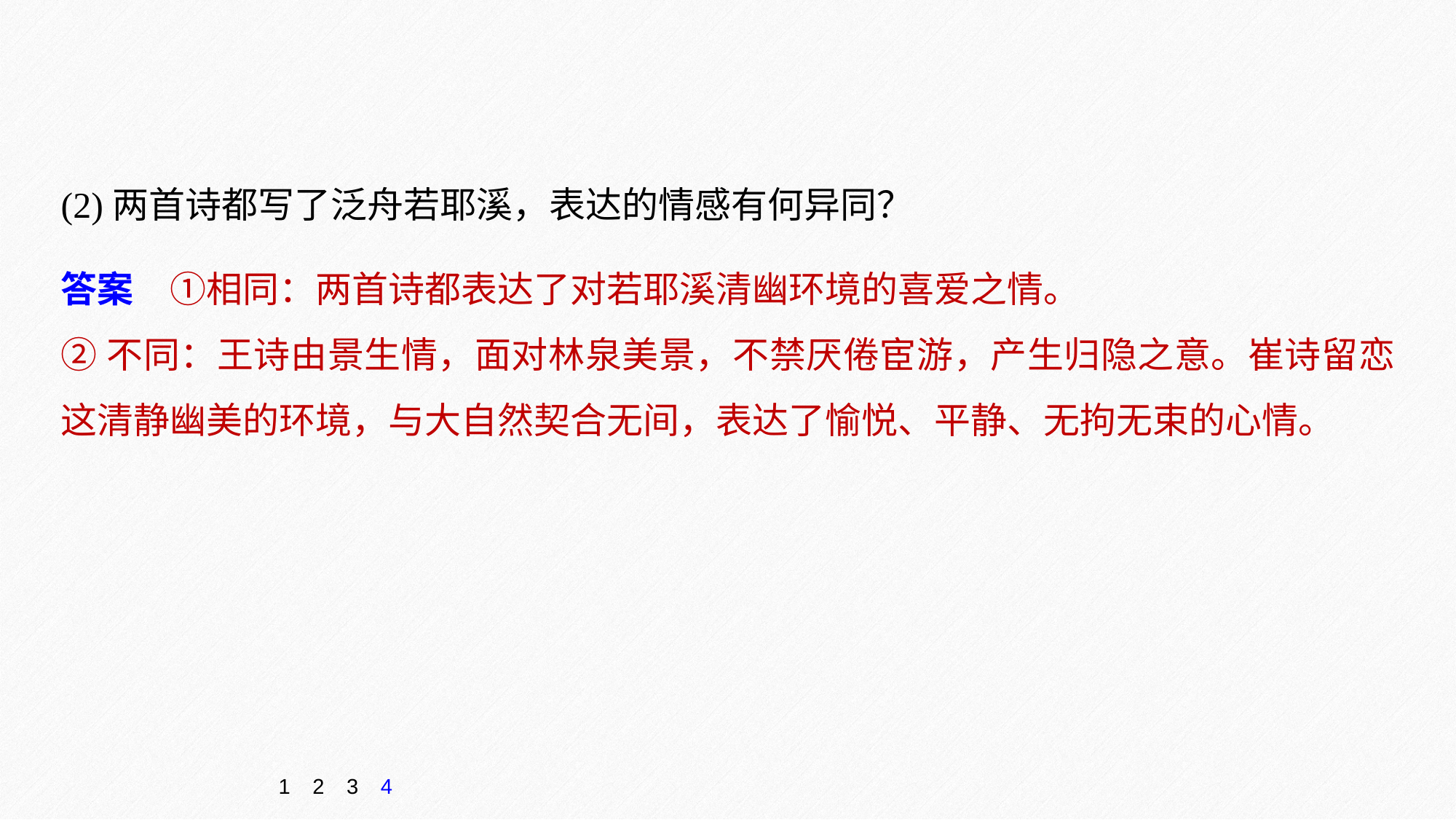

(2)两首诗都写了泛舟若耶溪，表达的情感有何异同？
答案　①相同：两首诗都表达了对若耶溪清幽环境的喜爱之情。
②不同：王诗由景生情，面对林泉美景，不禁厌倦宦游，产生归隐之意。崔诗留恋这清静幽美的环境，与大自然契合无间，表达了愉悦、平静、无拘无束的心情。
1
2
3
4